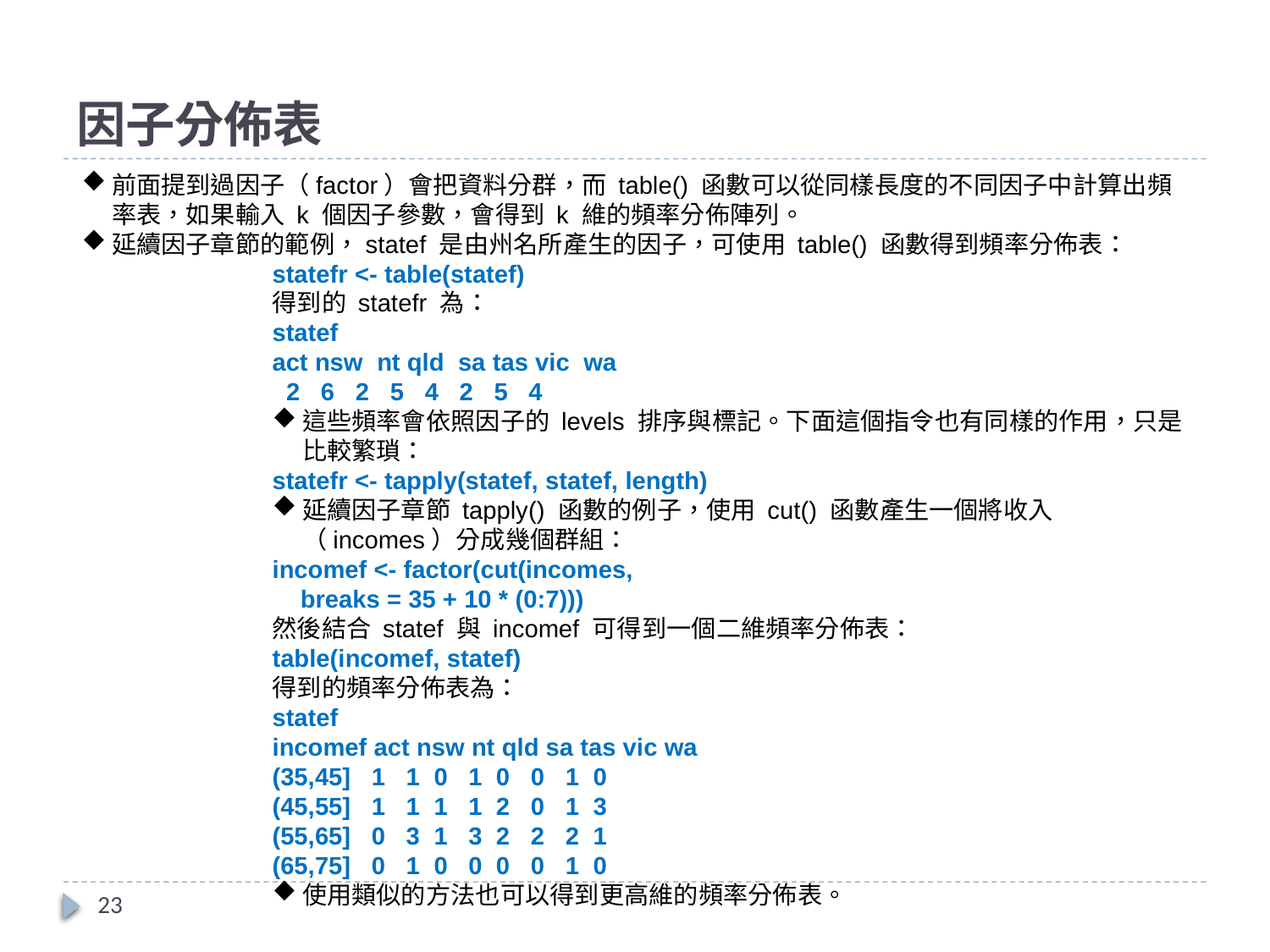

# 因子分佈表
前面提到過因子（factor）會把資料分群，而 table() 函數可以從同樣長度的不同因子中計算出頻率表，如果輸入 k 個因子參數，會得到 k 維的頻率分佈陣列。
延續因子章節的範例，statef 是由州名所產生的因子，可使用 table() 函數得到頻率分佈表：
statefr <- table(statef)
得到的 statefr 為：
statef
act nsw  nt qld  sa tas vic  wa
  2   6   2   5   4   2   5   4
這些頻率會依照因子的 levels 排序與標記。下面這個指令也有同樣的作用，只是比較繁瑣：
statefr <- tapply(statef, statef, length)
延續因子章節 tapply() 函數的例子，使用 cut() 函數產生一個將收入（incomes）分成幾個群組：
incomef <- factor(cut(incomes,
    breaks = 35 + 10 * (0:7)))
然後結合 statef 與 incomef 可得到一個二維頻率分佈表：
table(incomef, statef)
得到的頻率分佈表為：
statef
incomef act nsw nt qld sa tas vic wa
(35,45]   1   1  0   1  0   0   1  0
(45,55]   1   1  1   1  2   0   1  3
(55,65]   0   3  1   3  2   2   2  1
(65,75]   0   1  0   0  0   0   1  0
使用類似的方法也可以得到更高維的頻率分佈表。
23